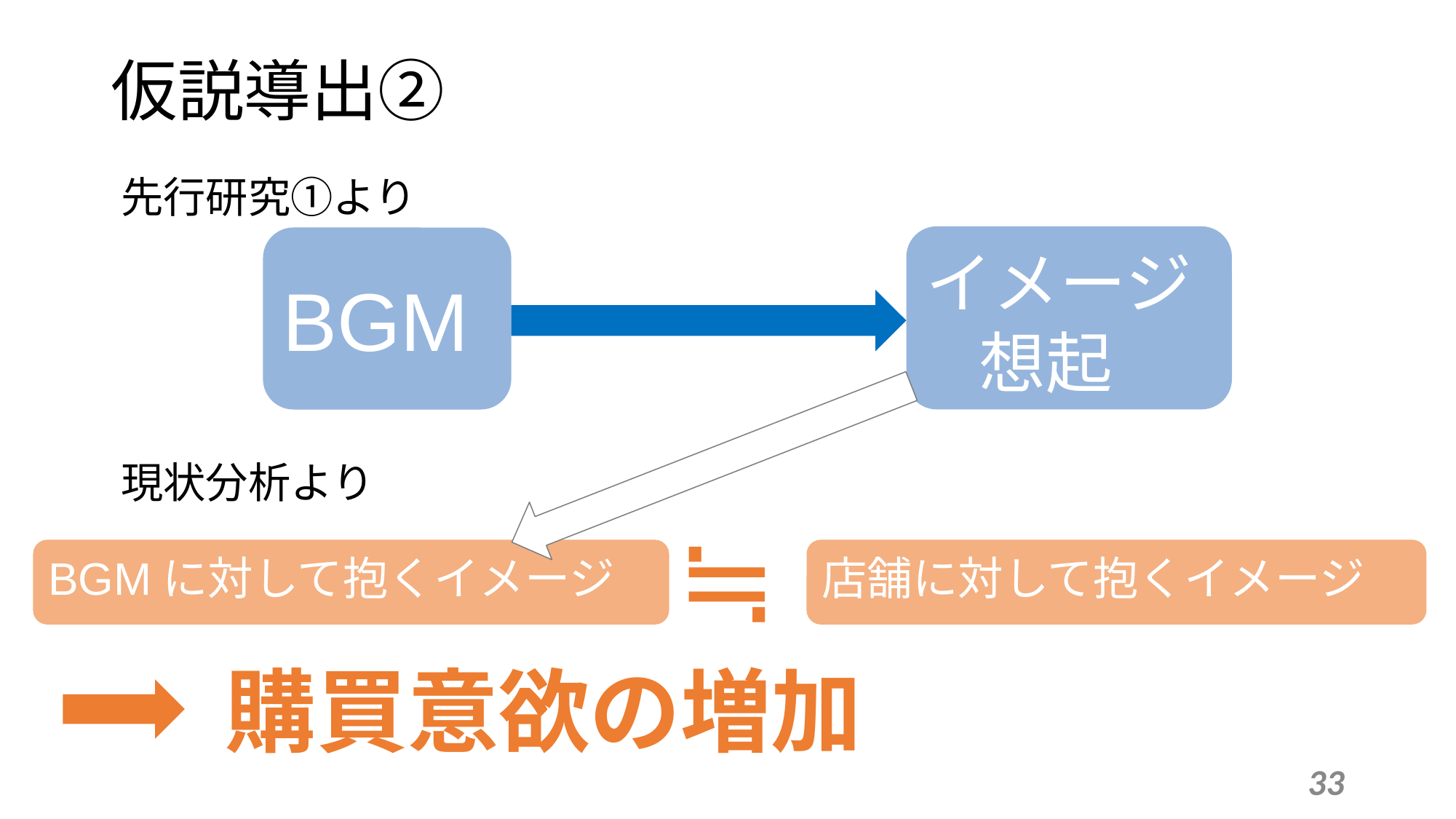

# 仮説導出②
先行研究①より
イメージ
  想起
BGM

現状分析より
≒
店舗に対して抱くイメージ
BGMに対して抱くイメージ

購買意欲の増加

33